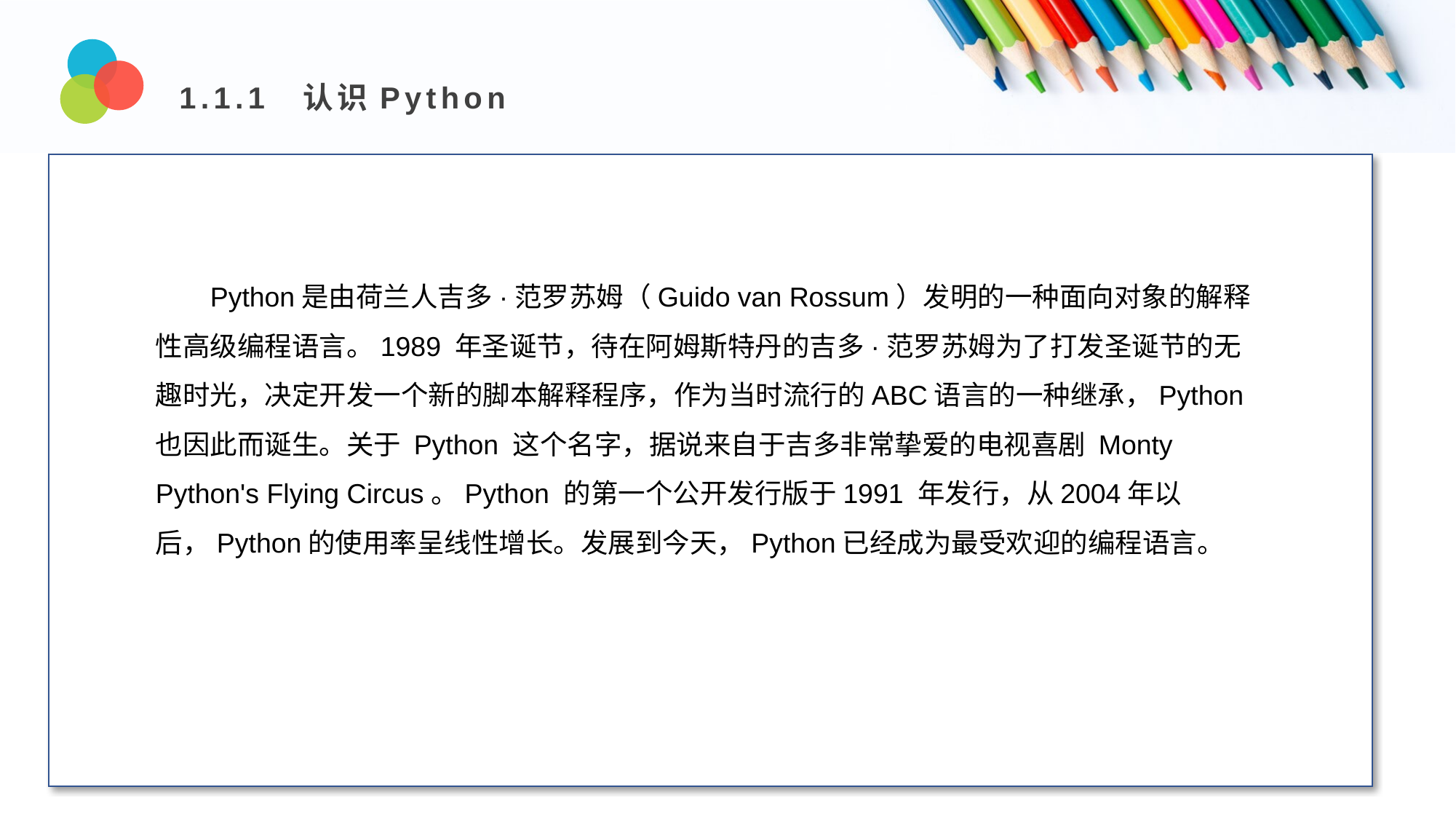

1.1.1  认识Python

Design and Production
Python是由荷兰人吉多·范罗苏姆（Guido van Rossum）发明的一种面向对象的解释性高级编程语言。1989 年圣诞节，待在阿姆斯特丹的吉多·范罗苏姆为了打发圣诞节的无趣时光，决定开发一个新的脚本解释程序，作为当时流行的ABC语言的一种继承，Python也因此而诞生。关于 Python 这个名字，据说来自于吉多非常挚爱的电视喜剧 Monty Python's Flying Circus。Python 的第一个公开发行版于1991 年发行，从2004年以后，Python的使用率呈线性增长。发展到今天，Python已经成为最受欢迎的编程语言。